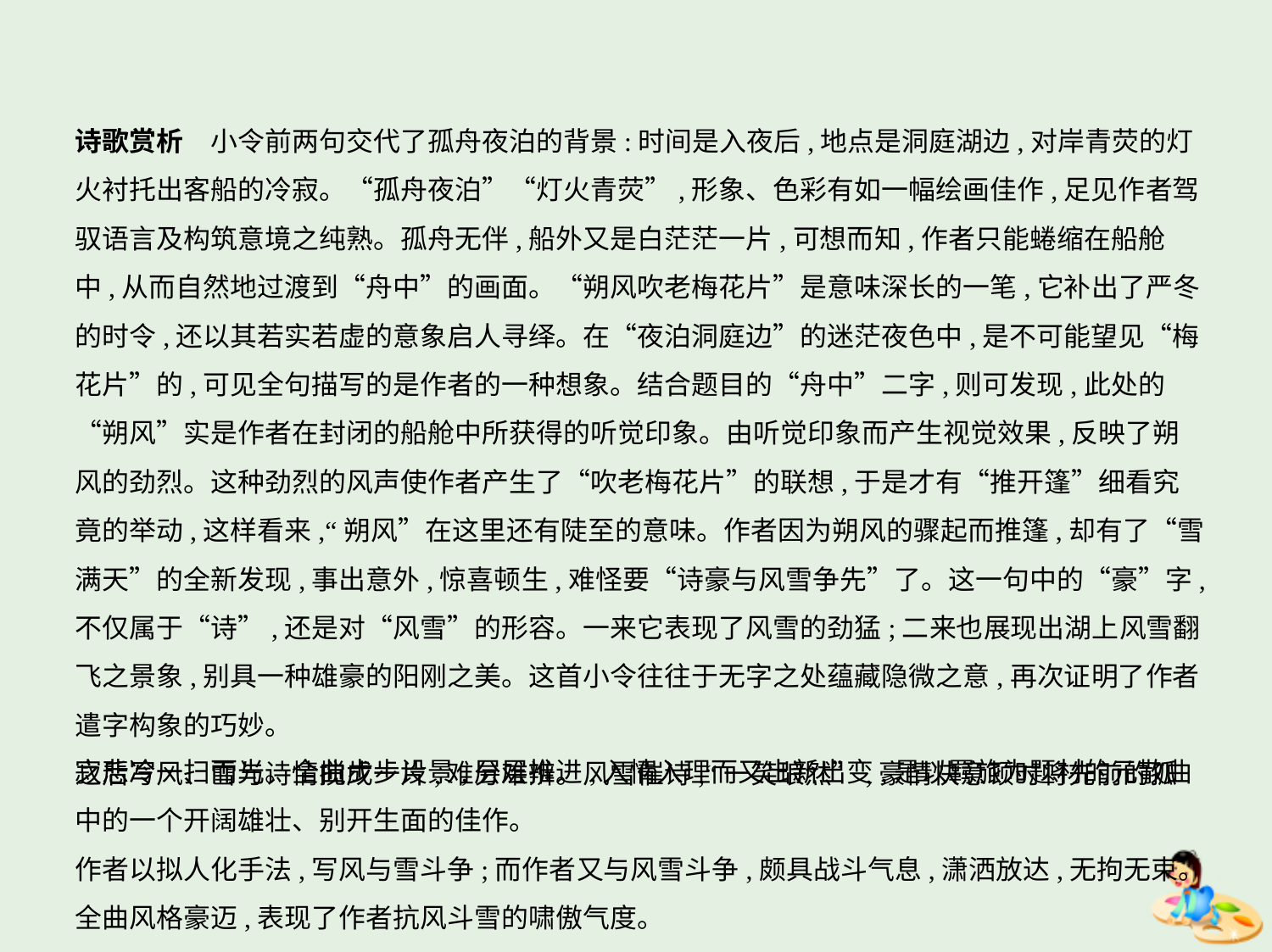

诗歌赏析　小令前两句交代了孤舟夜泊的背景:时间是入夜后,地点是洞庭湖边,对岸青荧的灯火衬托出客船的冷寂。“孤舟夜泊”“灯火青荧”,形象、色彩有如一幅绘画佳作,足见作者驾驭语言及构筑意境之纯熟。孤舟无伴,船外又是白茫茫一片,可想而知,作者只能蜷缩在船舱中,从而自然地过渡到“舟中”的画面。“朔风吹老梅花片”是意味深长的一笔,它补出了严冬的时令,还以其若实若虚的意象启人寻绎。在“夜泊洞庭边”的迷茫夜色中,是不可能望见“梅花片”的,可见全句描写的是作者的一种想象。结合题目的“舟中”二字,则可发现,此处的“朔风”实是作者在封闭的船舱中所获得的听觉印象。由听觉印象而产生视觉效果,反映了朔风的劲烈。这种劲烈的风声使作者产生了“吹老梅花片”的联想,于是才有“推开篷”细看究竟的举动,这样看来,“朔风”在这里还有陡至的意味。作者因为朔风的骤起而推篷,却有了“雪满天”的全新发现,事出意外,惊喜顿生,难怪要“诗豪与风雪争先”了。这一句中的“豪”字,不仅属于“诗”,还是对“风雪”的形容。一来它表现了风雪的劲猛;二来也展现出湖上风雪翻飞之景象,别具一种雄豪的阳刚之美。这首小令往往于无字之处蕴藏隐微之意,再次证明了作者遣字构象的巧妙。
之后写风、雪与诗情搅成一片,难分难辨。风雪催诗,“一笑琅然”,豪情快意顿时将先前的孤
寂悲冷一扫而光。全曲步步设景,层层推进,入情入理而又出新出变,是以羁旅为题材的元散曲
中的一个开阔雄壮、别开生面的佳作。
作者以拟人化手法,写风与雪斗争;而作者又与风雪斗争,颇具战斗气息,潇洒放达,无拘无束。
全曲风格豪迈,表现了作者抗风斗雪的啸傲气度。